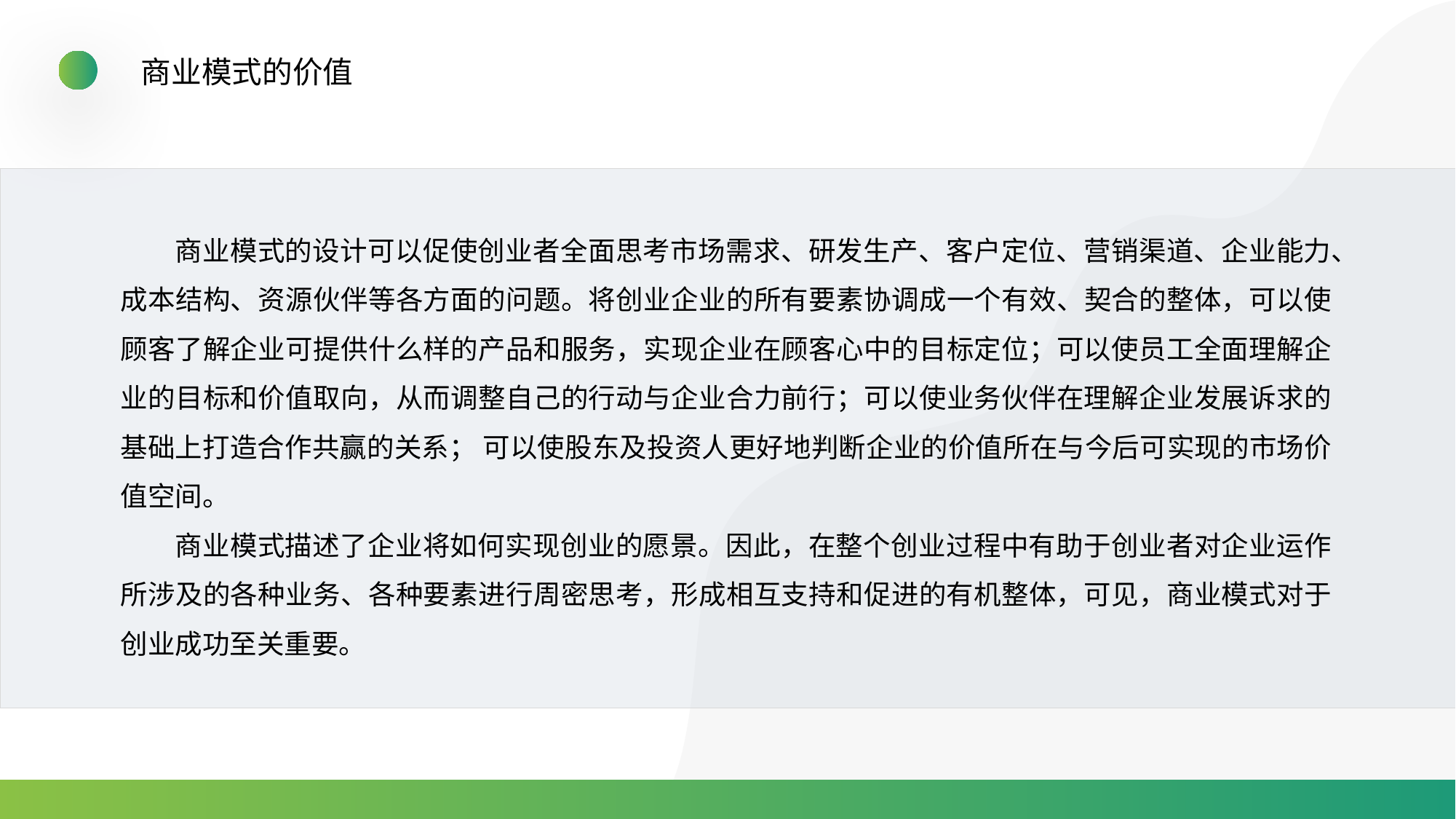

商业模式的价值

商业模式的设计可以促使创业者全面思考市场需求、研发生产、客户定位、营销渠道、企业能力、成本结构、资源伙伴等各方面的问题。将创业企业的所有要素协调成一个有效、契合的整体，可以使顾客了解企业可提供什么样的产品和服务，实现企业在顾客心中的目标定位；可以使员工全面理解企业的目标和价值取向，从而调整自己的行动与企业合力前行；可以使业务伙伴在理解企业发展诉求的基础上打造合作共赢的关系； 可以使股东及投资人更好地判断企业的价值所在与今后可实现的市场价值空间。
商业模式描述了企业将如何实现创业的愿景。因此，在整个创业过程中有助于创业者对企业运作所涉及的各种业务、各种要素进行周密思考，形成相互支持和促进的有机整体，可见，商业模式对于创业成功至关重要。